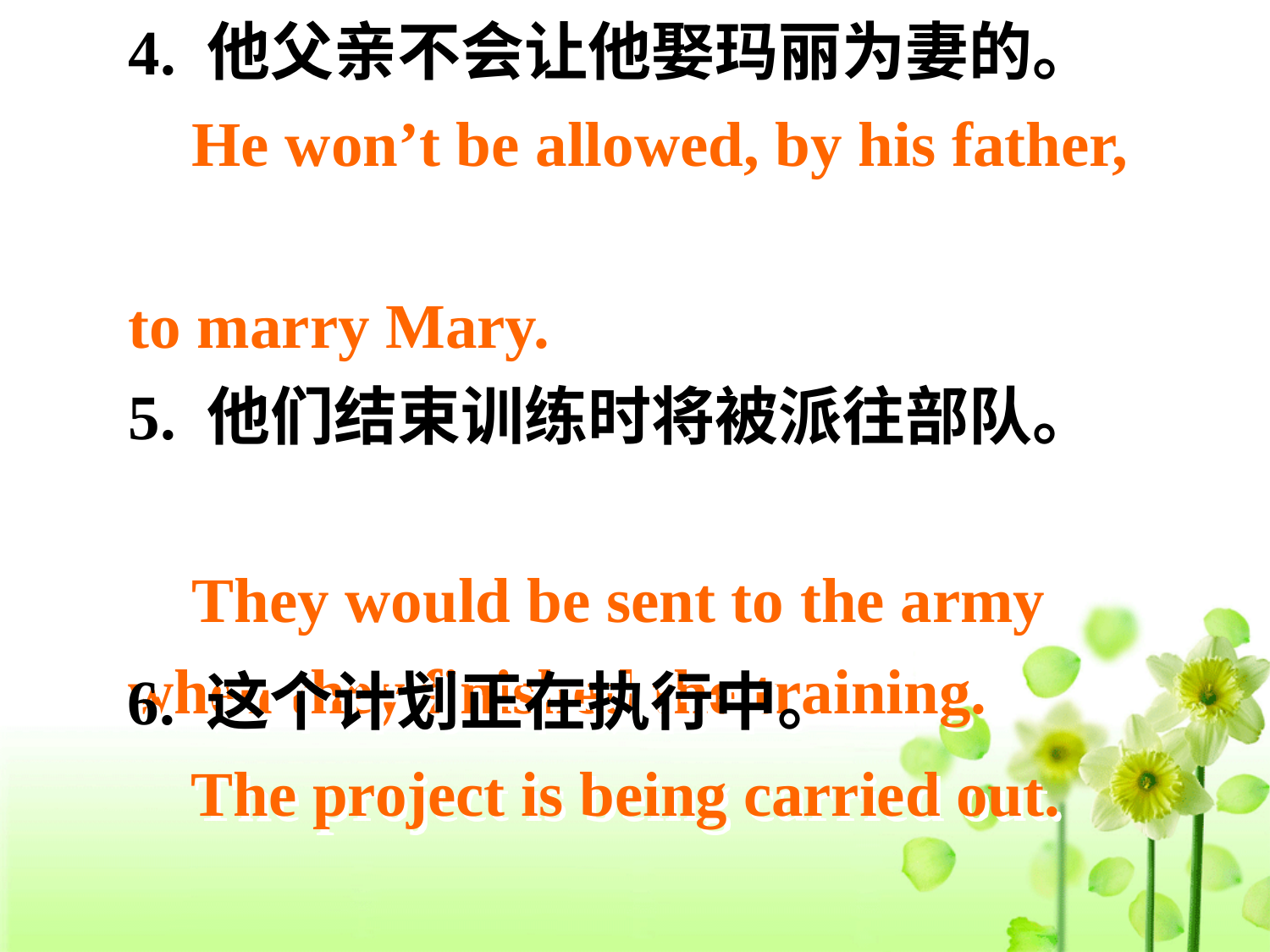

4. 他父亲不会让他娶玛丽为妻的。
    He won’t be allowed, by his father,
to marry Mary.
5. 他们结束训练时将被派往部队。
    They would be sent to the army
when they finished the training.
6. 这个计划正在执行中。
    The project is being carried out.